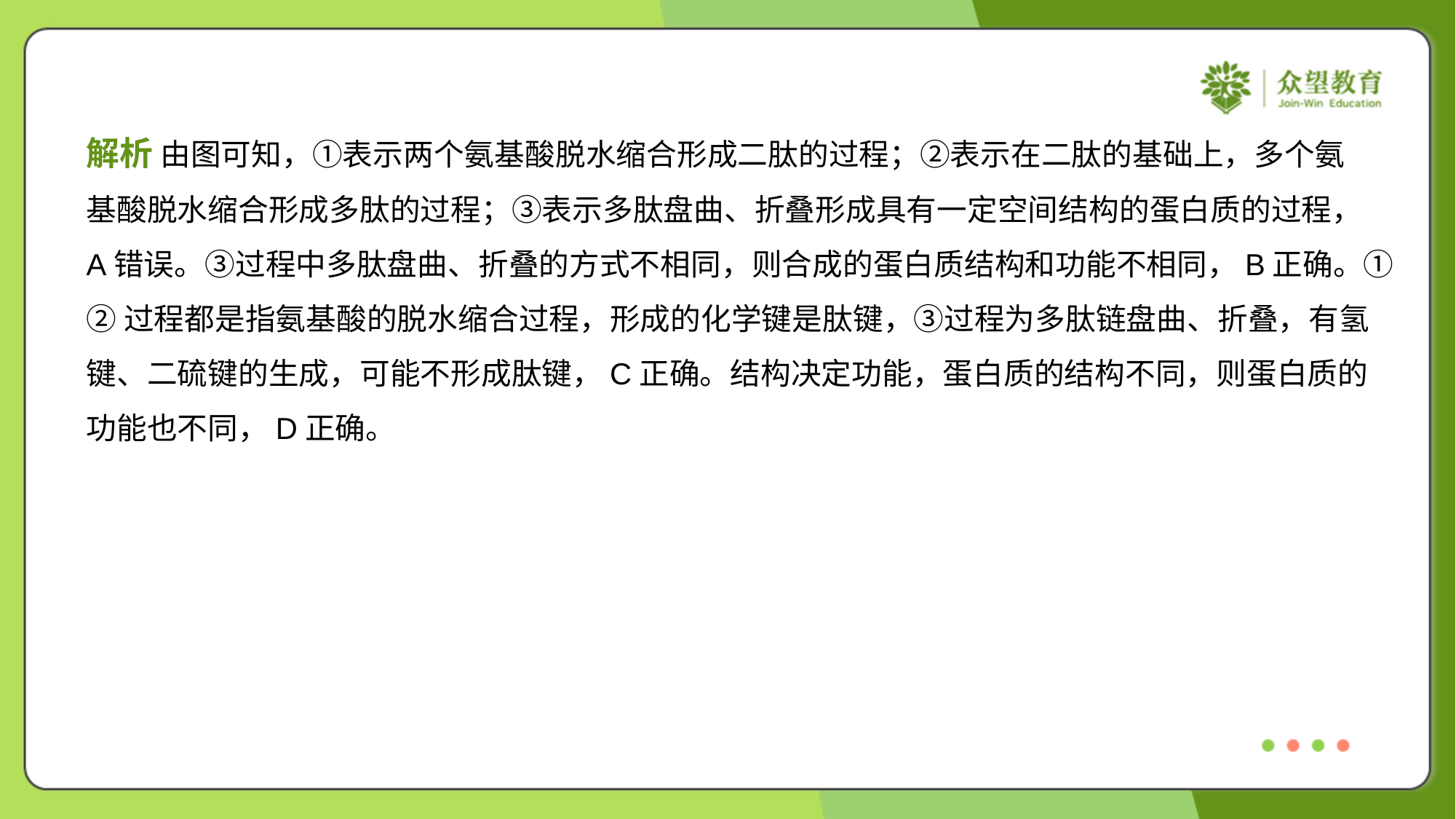

解析 由图可知，①表示两个氨基酸脱水缩合形成二肽的过程；②表示在二肽的基础上，多个氨
基酸脱水缩合形成多肽的过程；③表示多肽盘曲、折叠形成具有一定空间结构的蛋白质的过程，
A错误。③过程中多肽盘曲、折叠的方式不相同，则合成的蛋白质结构和功能不相同，B正确。①
②过程都是指氨基酸的脱水缩合过程，形成的化学键是肽键，③过程为多肽链盘曲、折叠，有氢
键、二硫键的生成，可能不形成肽键，C正确。结构决定功能，蛋白质的结构不同，则蛋白质的
功能也不同，D正确。